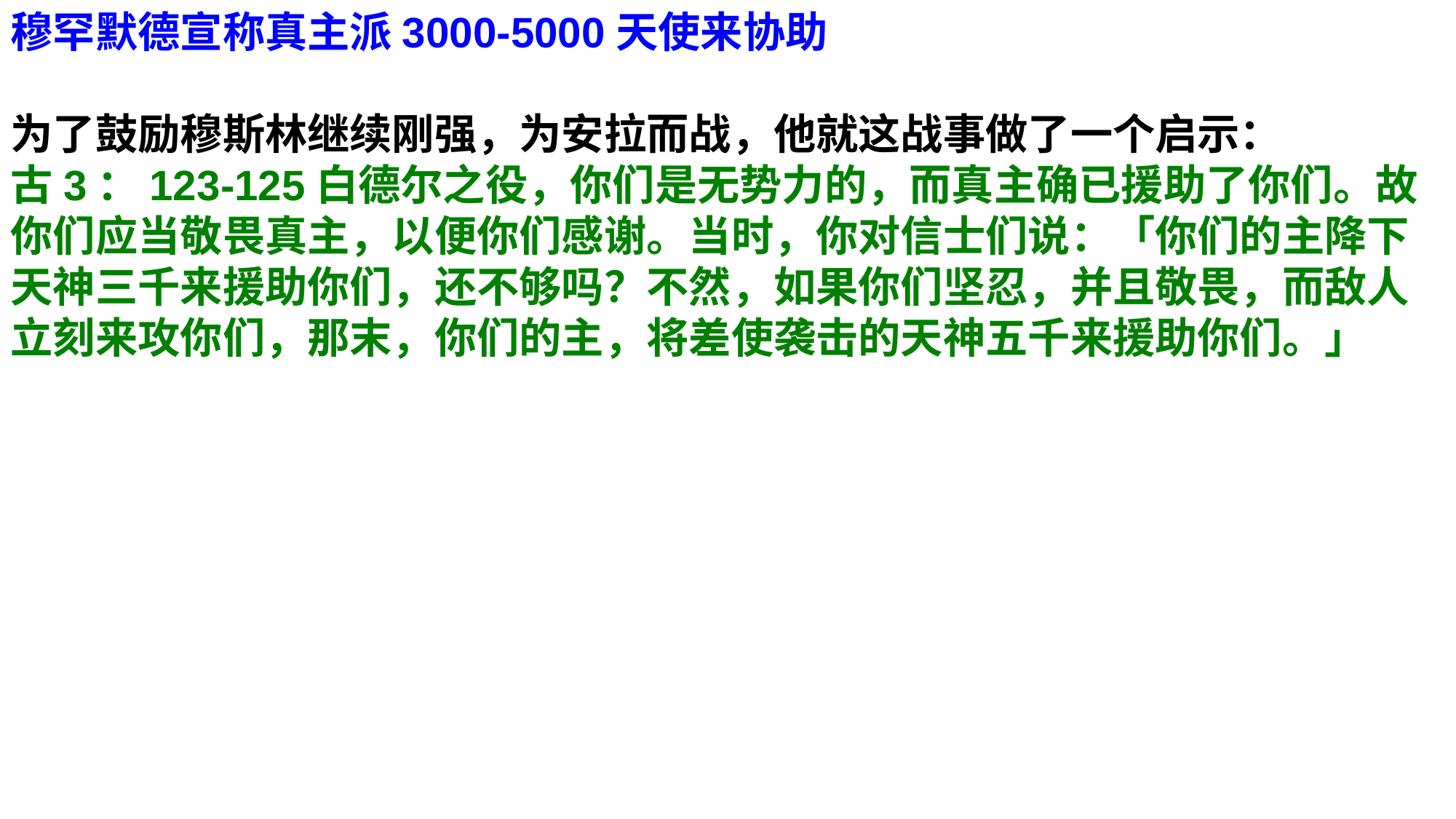

穆罕默德宣称真主派3000-5000天使来协助

为了鼓励穆斯林继续刚强，为安拉而战，他就这战事做了一个启示：
古3：123-125白德尔之役，你们是无势力的，而真主确已援助了你们。故你们应当敬畏真主，以便你们感谢。当时，你对信士们说：「你们的主降下天神三千来援助你们，还不够吗？不然，如果你们坚忍，并且敬畏，而敌人立刻来攻你们，那末，你们的主，将差使袭击的天神五千来援助你们。」